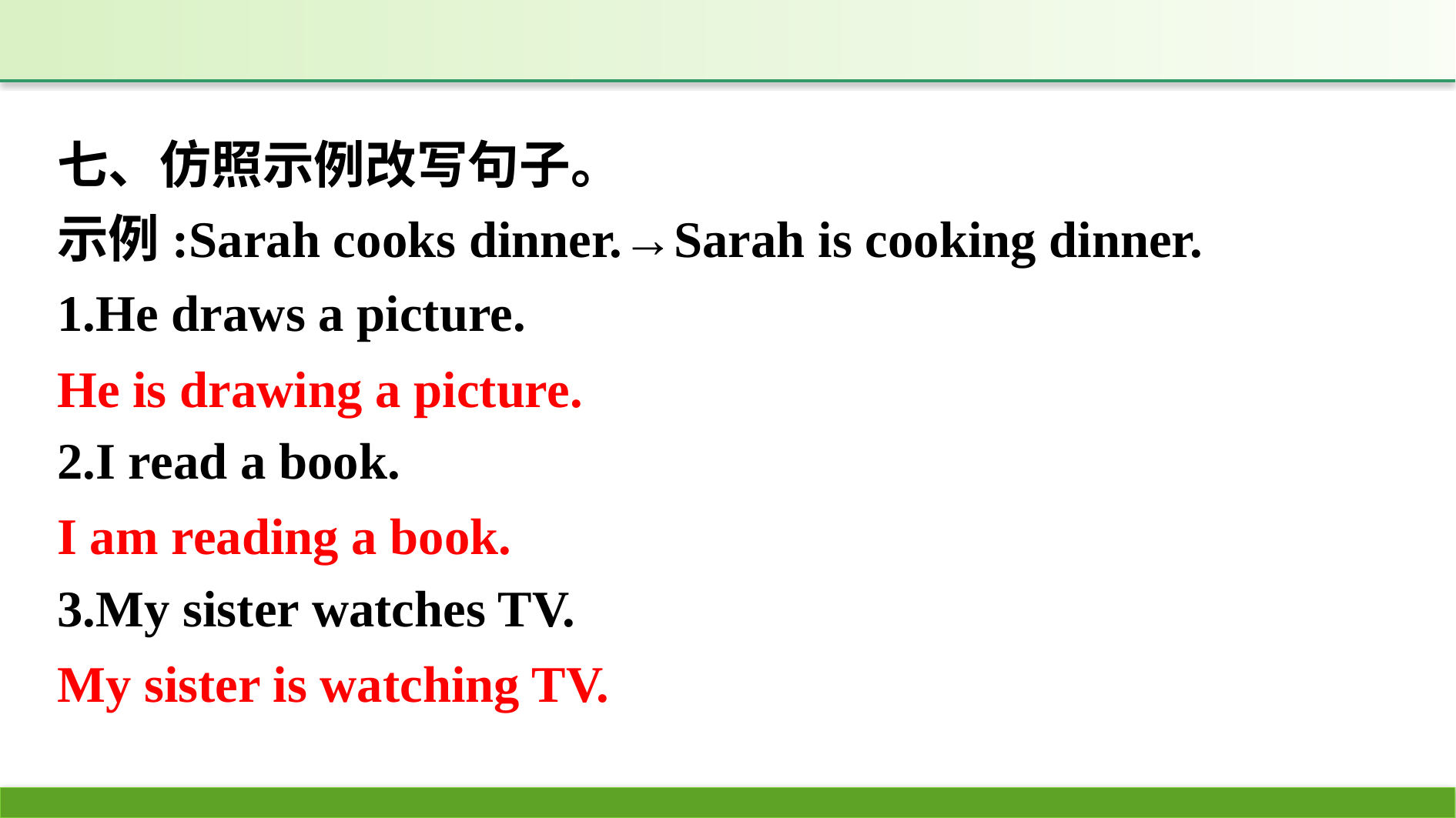

七、仿照示例改写句子。
示例:Sarah cooks dinner.→Sarah is cooking dinner.
1.He draws a picture.

2.I read a book.

3.My sister watches TV.
He is drawing a picture.

I am reading a book.

My sister is watching TV.